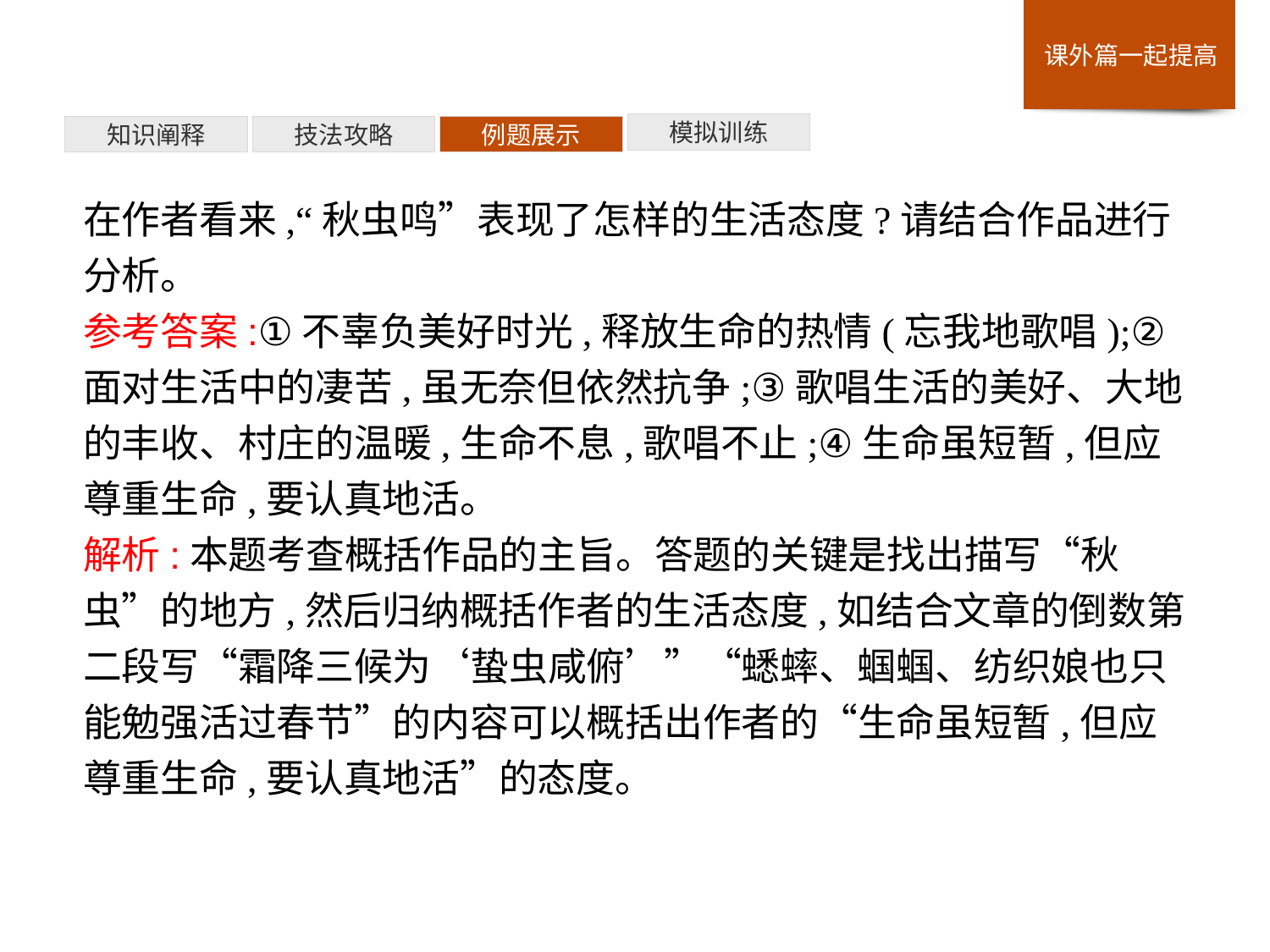

模拟训练
例题展示
技法攻略
知识阐释
在作者看来,“秋虫鸣”表现了怎样的生活态度?请结合作品进行分析。
参考答案:①不辜负美好时光,释放生命的热情(忘我地歌唱);②面对生活中的凄苦,虽无奈但依然抗争;③歌唱生活的美好、大地的丰收、村庄的温暖,生命不息,歌唱不止;④生命虽短暂,但应尊重生命,要认真地活。
解析:本题考查概括作品的主旨。答题的关键是找出描写“秋虫”的地方,然后归纳概括作者的生活态度,如结合文章的倒数第二段写“霜降三候为‘蛰虫咸俯’”“蟋蟀、蝈蝈、纺织娘也只能勉强活过春节”的内容可以概括出作者的“生命虽短暂,但应尊重生命,要认真地活”的态度。